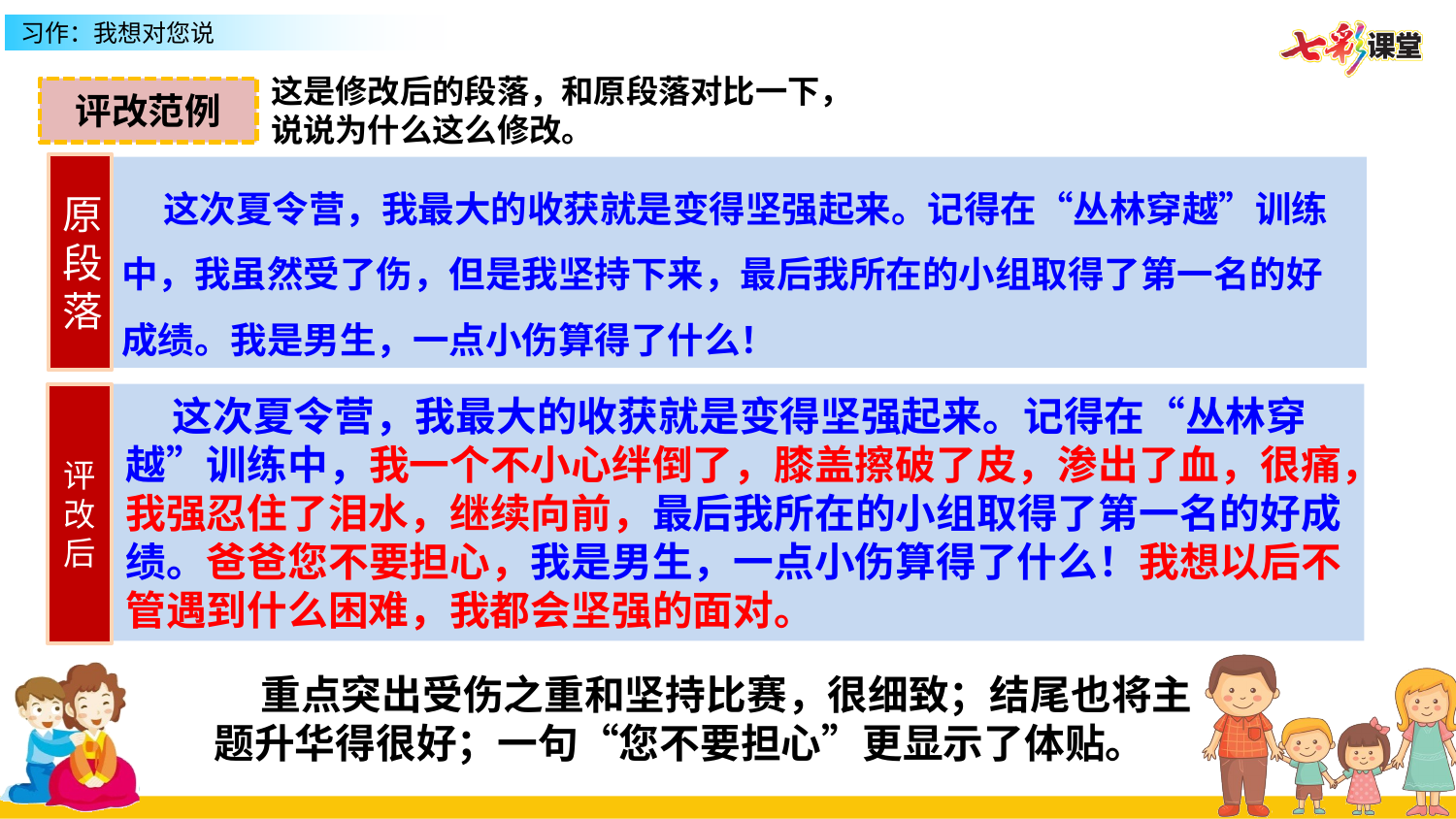

这是修改后的段落，和原段落对比一下，
说说为什么这么修改。
评改范例
原段落
    这次夏令营，我最大的收获就是变得坚强起来。记得在“丛林穿越”训练中，我虽然受了伤，但是我坚持下来，最后我所在的小组取得了第一名的好成绩。我是男生，一点小伤算得了什么！
评改后
    这次夏令营，我最大的收获就是变得坚强起来。记得在“丛林穿越”训练中，我一个不小心绊倒了，膝盖擦破了皮，渗出了血，很痛，我强忍住了泪水，继续向前，最后我所在的小组取得了第一名的好成绩。爸爸您不要担心，我是男生，一点小伤算得了什么！我想以后不管遇到什么困难，我都会坚强的面对。
    重点突出受伤之重和坚持比赛，很细致；结尾也将主题升华得很好；一句“您不要担心”更显示了体贴。